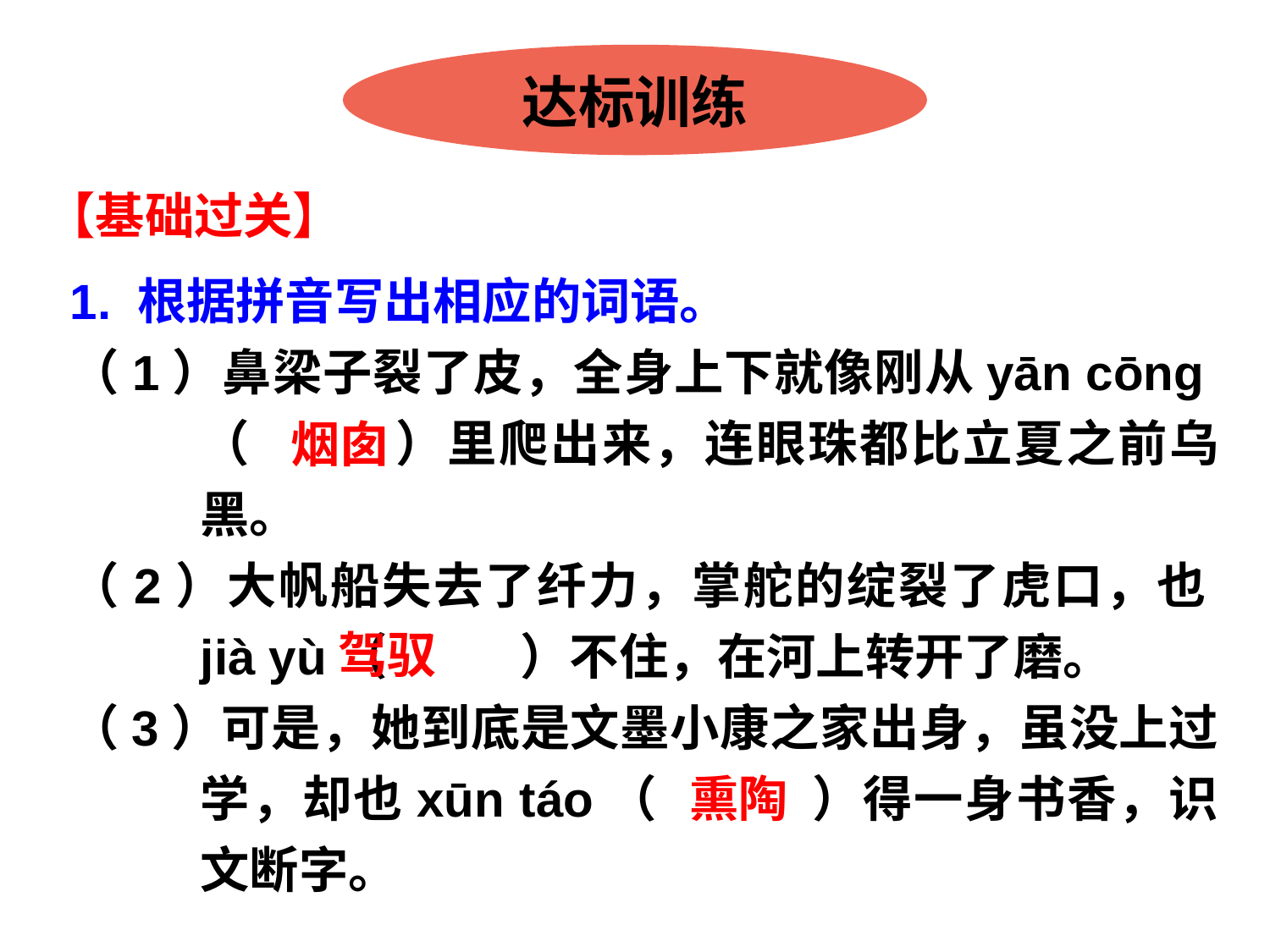

达标训练
【基础过关】
1. 根据拼音写出相应的词语。
（1）鼻梁子裂了皮，全身上下就像刚从yān cōng  （　   　）里爬出来，连眼珠都比立夏之前乌黑。
（2）大帆船失去了纤力，掌舵的绽裂了虎口，也jià yù（　   　）不住，在河上转开了磨。
（3）可是，她到底是文墨小康之家出身，虽没上过学，却也xūn táo（　    　）得一身书香，识文断字。
烟囱
驾驭
熏陶